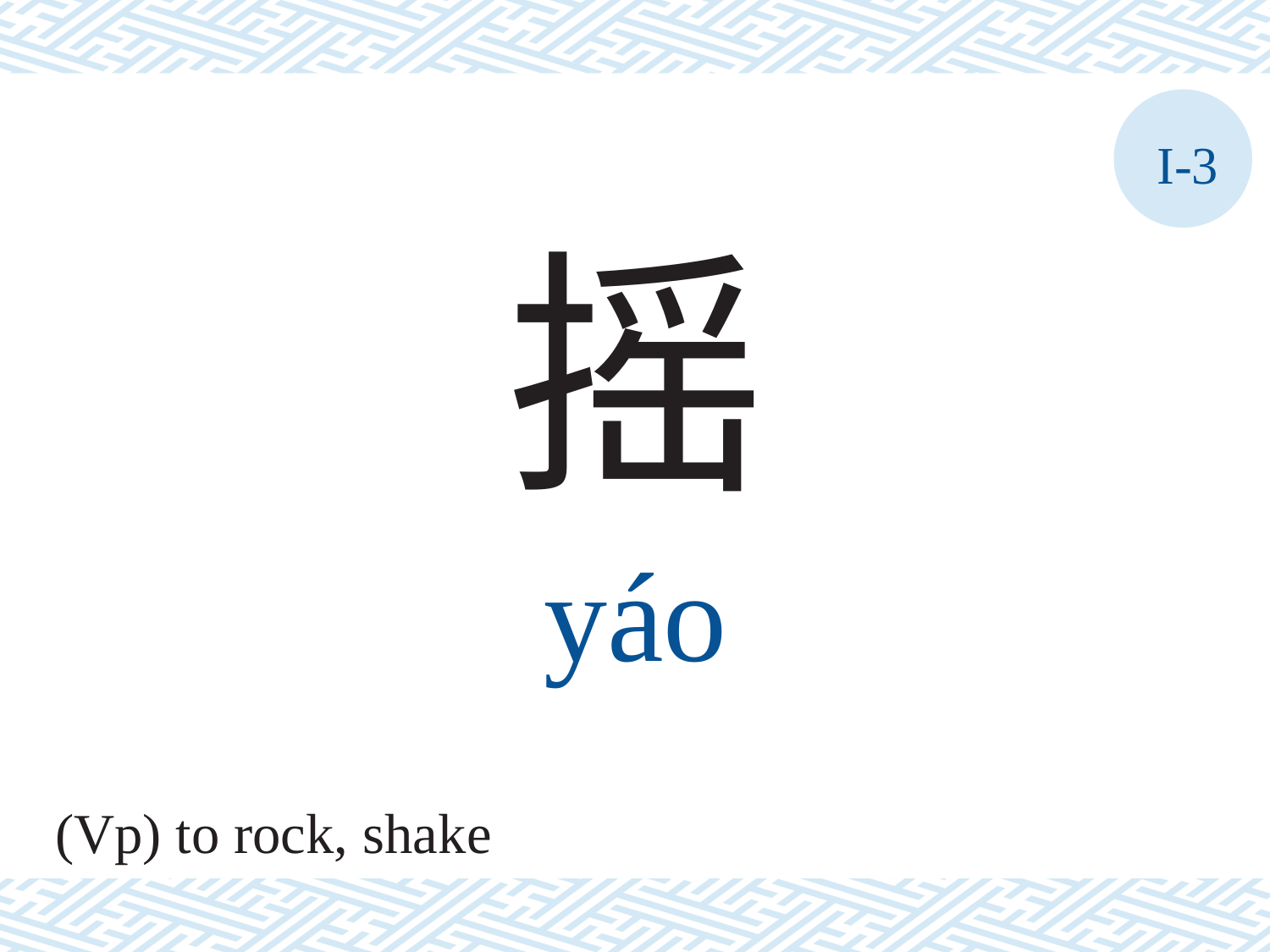

I-3
摇
yáo
(Vp) to rock, shake